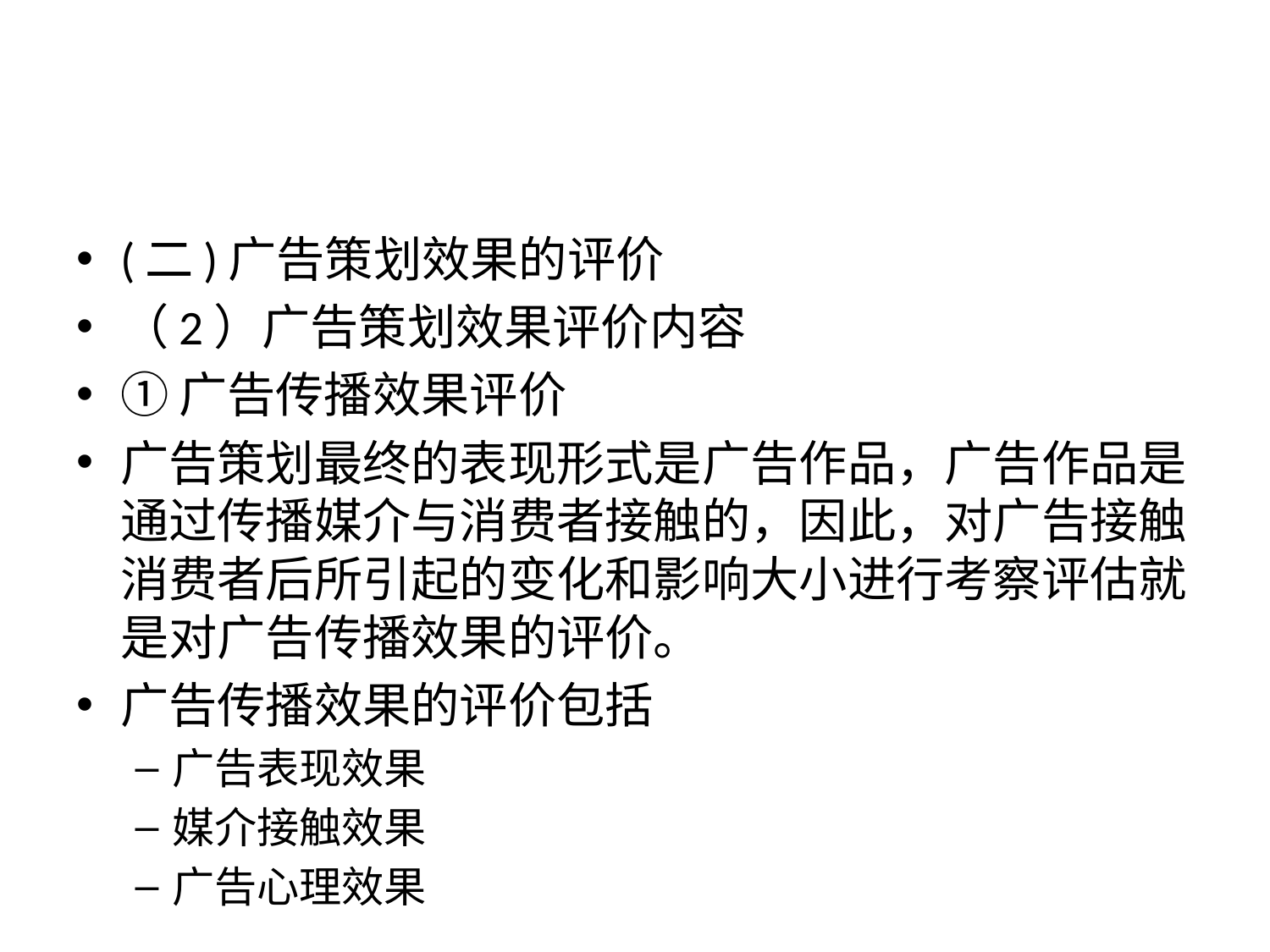

#
(二)广告策划效果的评价
（2）广告策划效果评价内容
①广告传播效果评价
广告策划最终的表现形式是广告作品，广告作品是通过传播媒介与消费者接触的，因此，对广告接触消费者后所引起的变化和影响大小进行考察评估就是对广告传播效果的评价。
广告传播效果的评价包括
广告表现效果
媒介接触效果
广告心理效果